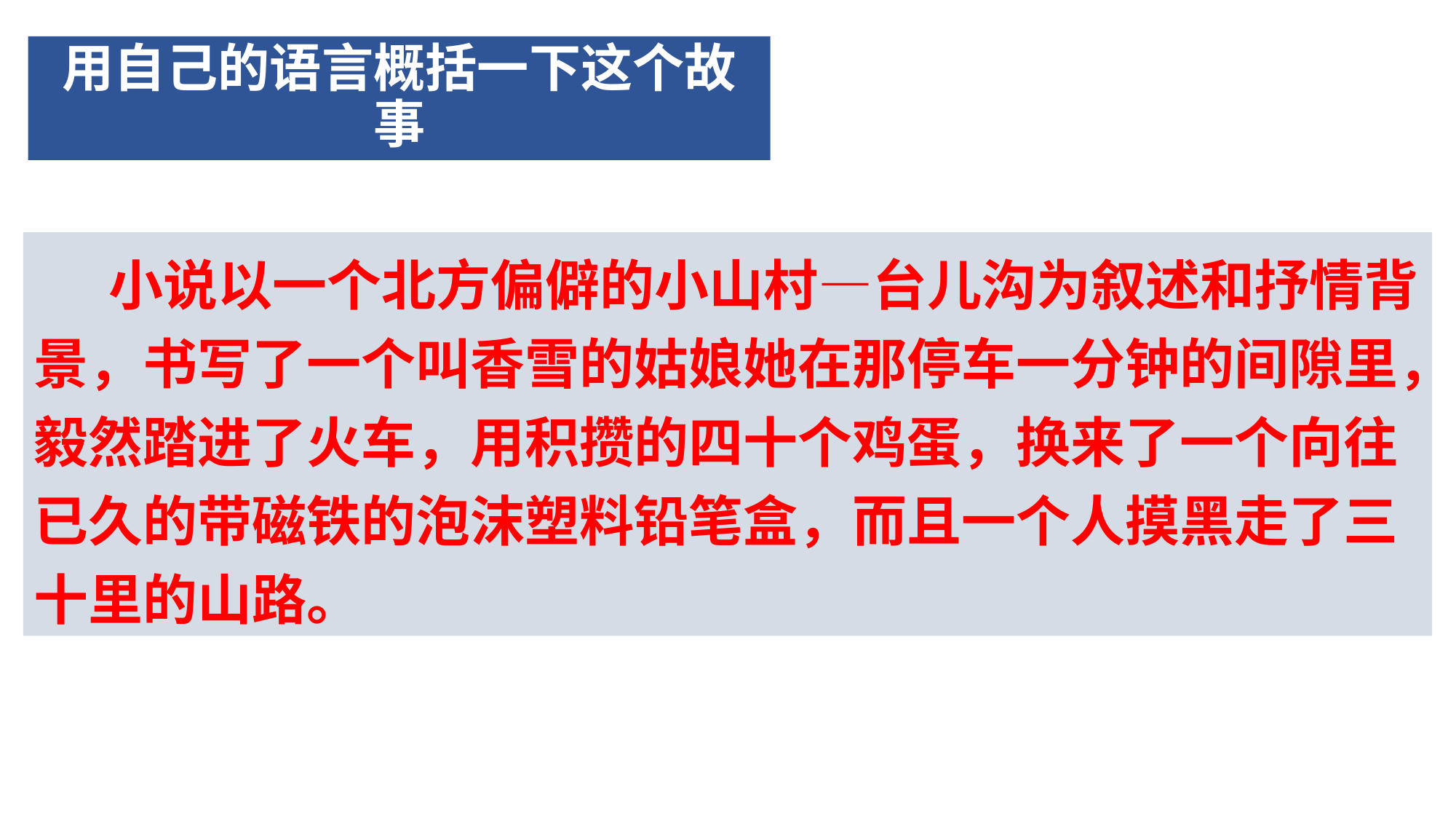

# 用自己的语言概括一下这个故事
     小说以一个北方偏僻的小山村—台儿沟为叙述和抒情背景，书写了一个叫香雪的姑娘她在那停车一分钟的间隙里，毅然踏进了火车，用积攒的四十个鸡蛋，换来了一个向往已久的带磁铁的泡沫塑料铅笔盒，而且一个人摸黑走了三十里的山路。